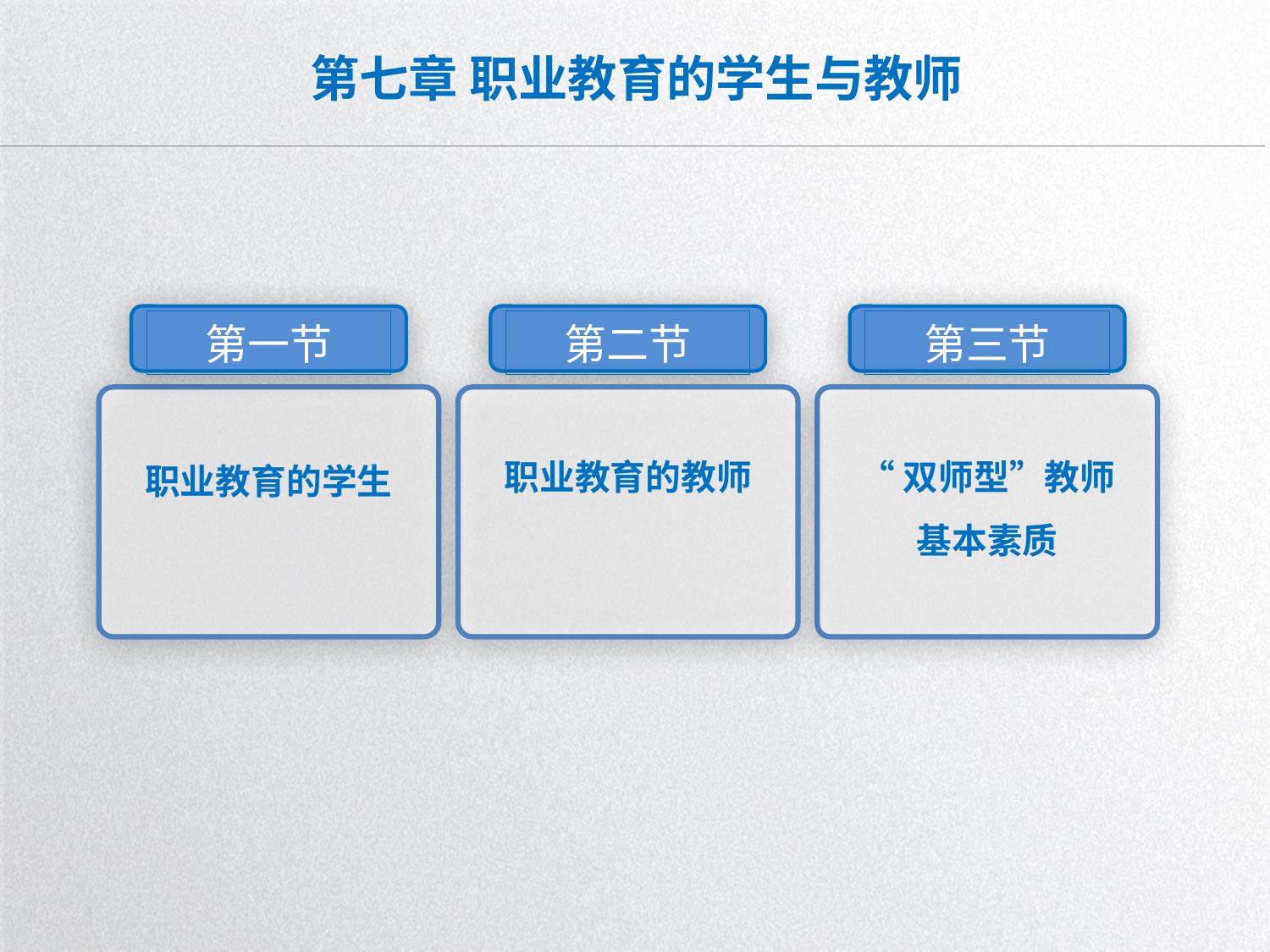

# 第七章 职业教育的学生与教师

第一节
第二节
第三节

职业教育的教师
“双师型”教师基本素质
职业教育的学生